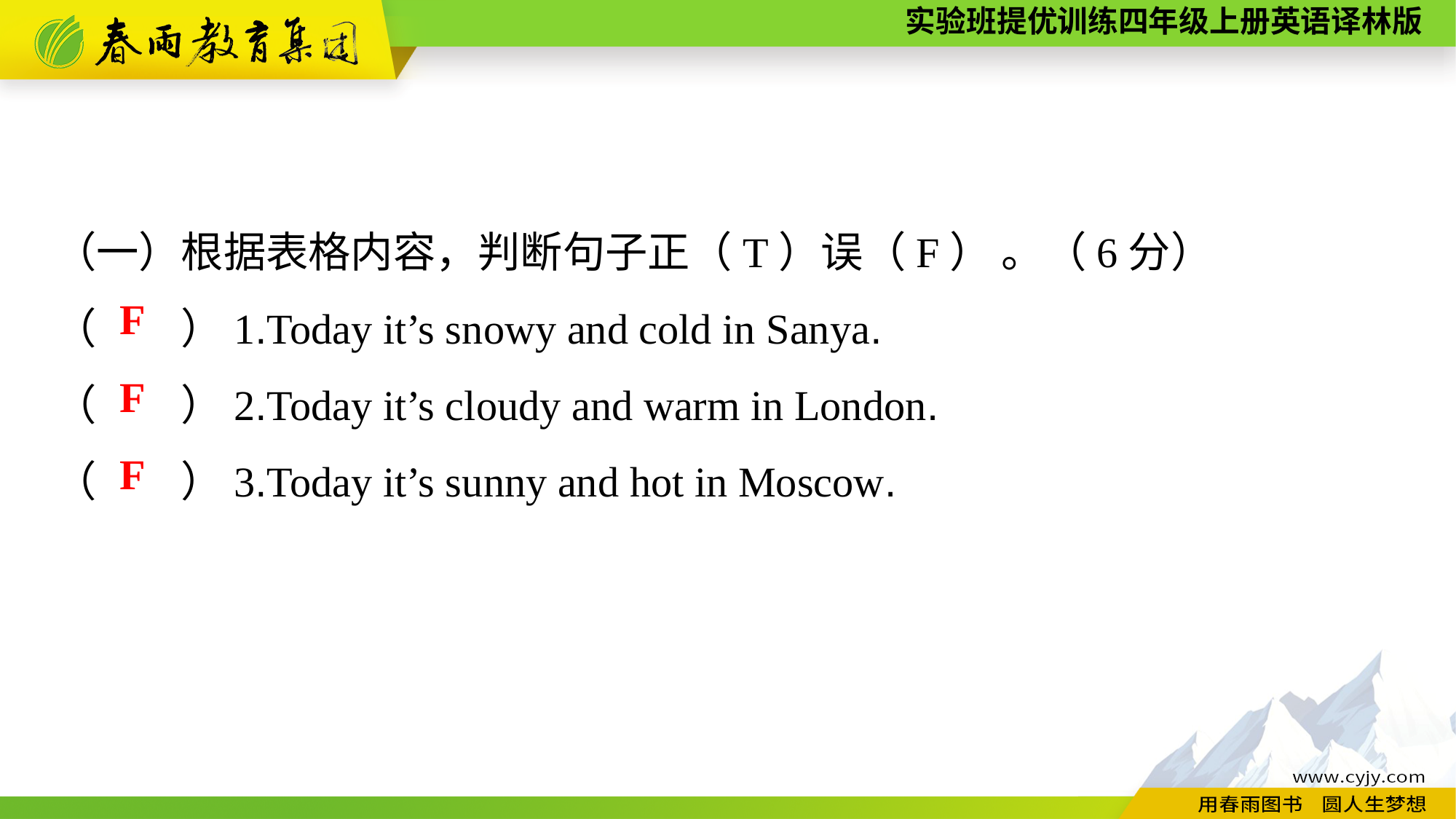

（一）根据表格内容，判断句子正（T）误（F） 。（6分）
（　　）1.Today it’s snowy and cold in Sanya.
（　　）2.Today it’s cloudy and warm in London.
（　　）3.Today it’s sunny and hot in Moscow.
F
F
F